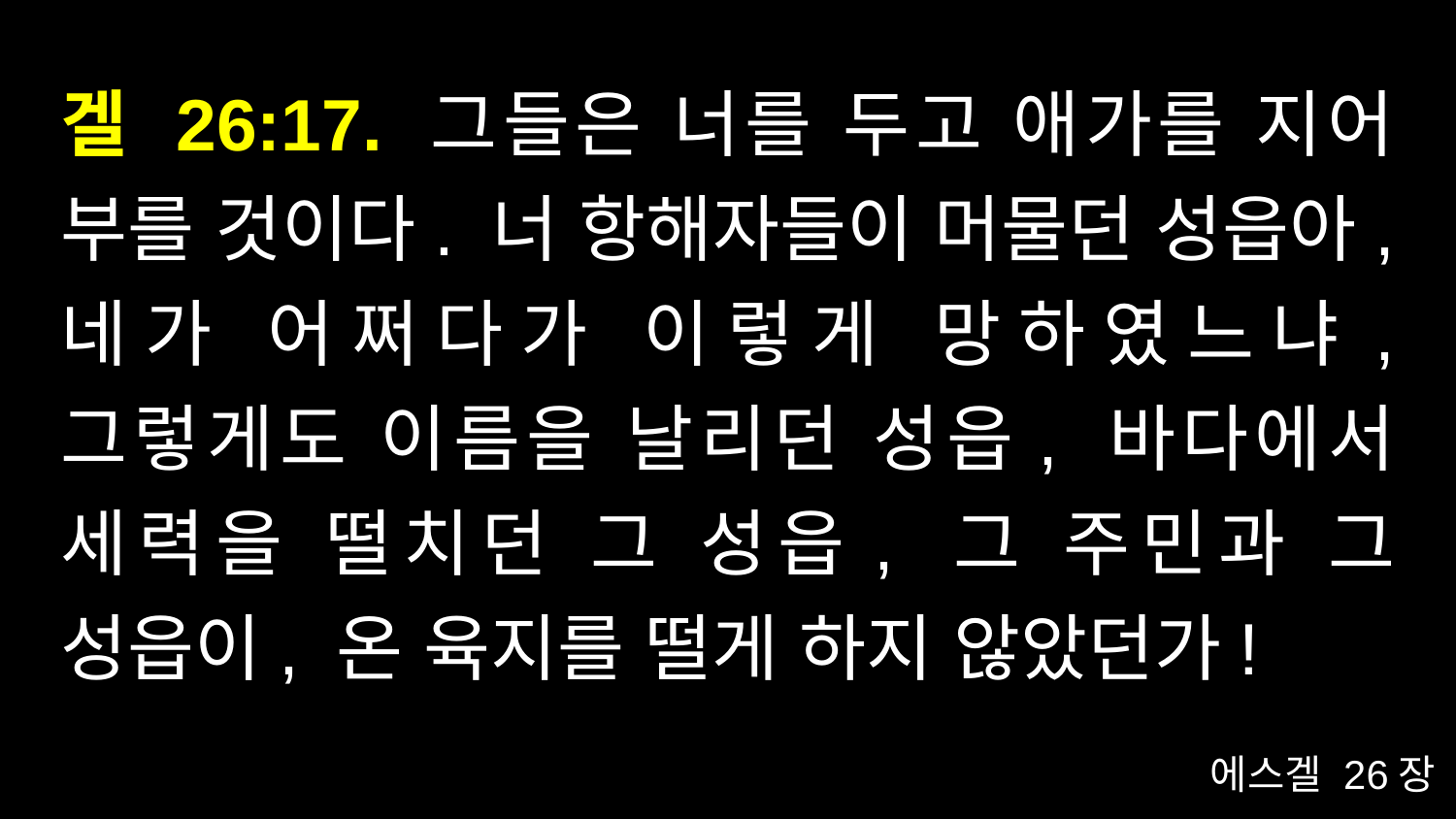

# 겔 26:17. 그들은 너를 두고 애가를 지어 부를 것이다. 너 항해자들이 머물던 성읍아, 네가 어쩌다가 이렇게 망하였느냐, 그렇게도 이름을 날리던 성읍, 바다에서 세력을 떨치던 그 성읍, 그 주민과 그 성읍이, 온 육지를 떨게 하지 않았던가!
에스겔 26장